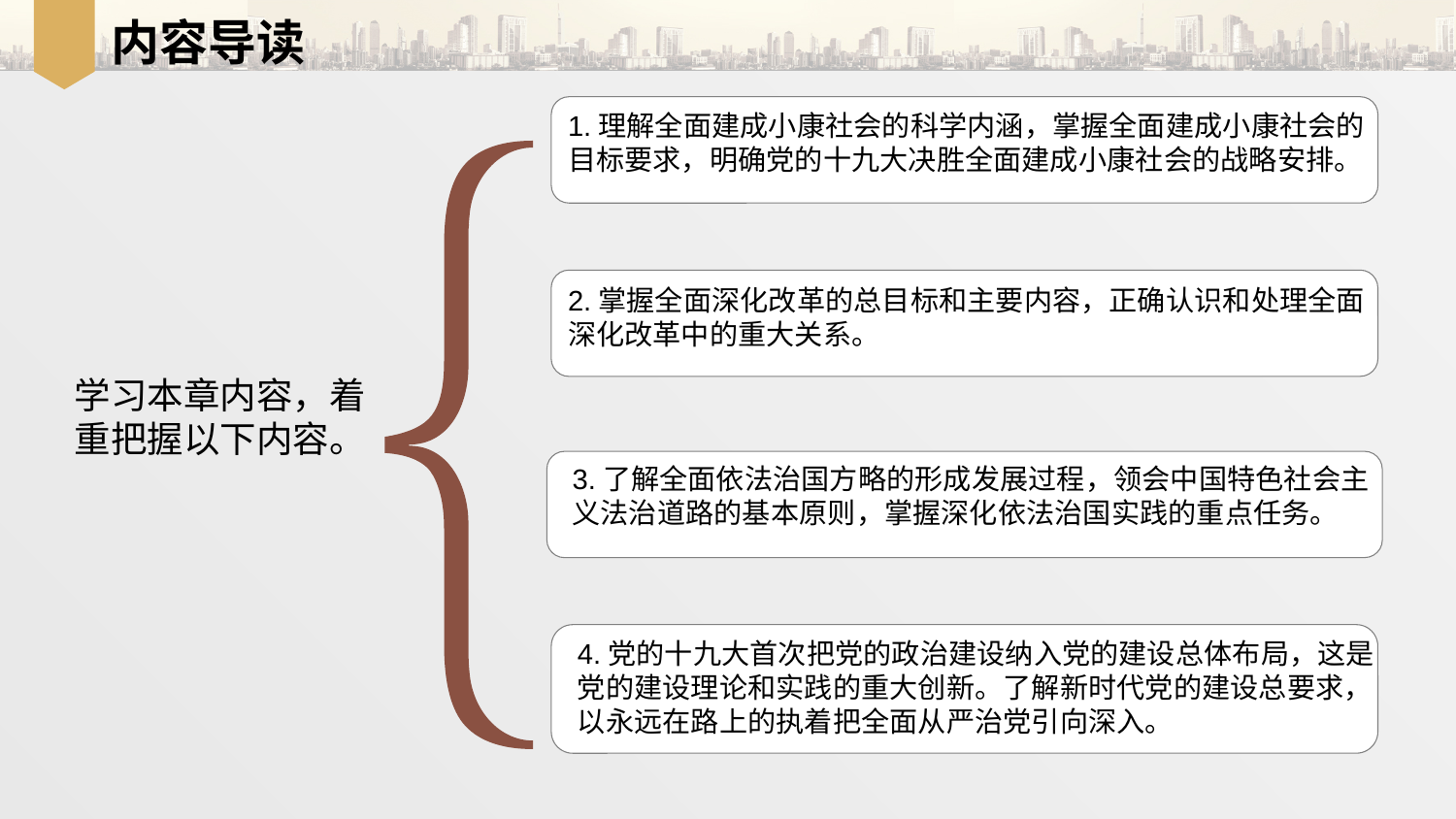

# 内容导读

1.理解全面建成小康社会的科学内涵，掌握全面建成小康社会的目标要求，明确党的十九大决胜全面建成小康社会的战略安排。

2.掌握全面深化改革的总目标和主要内容，正确认识和处理全面深化改革中的重大关系。
学习本章内容，着
重把握以下内容。

3.了解全面依法治国方略的形成发展过程，领会中国特色社会主义法治道路的基本原则，掌握深化依法治国实践的重点任务。

4.党的十九大首次把党的政治建设纳入党的建设总体布局，这是党的建设理论和实践的重大创新。了解新时代党的建设总要求，以永远在路上的执着把全面从严治党引向深入。